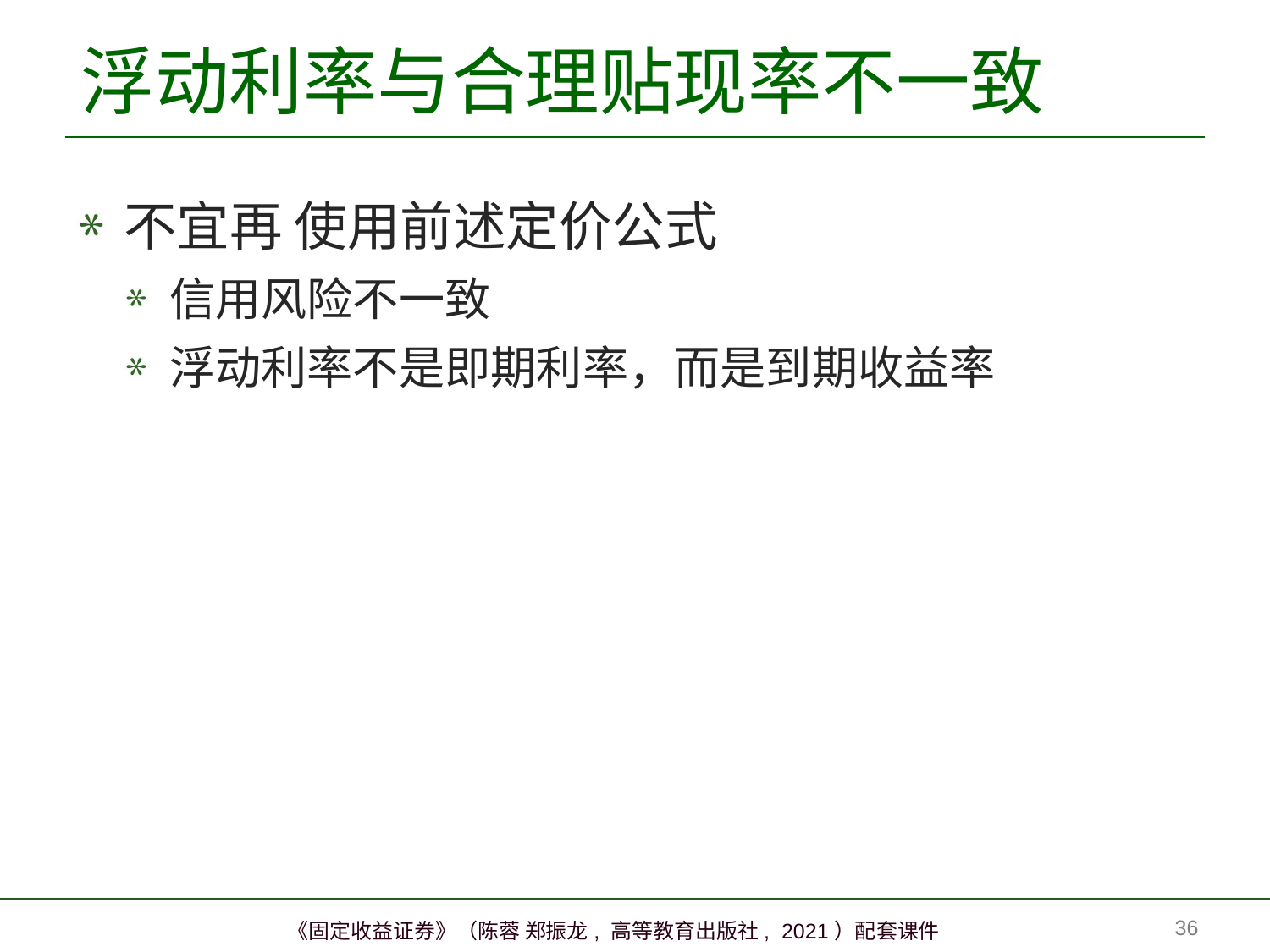

# 浮动利率与合理贴现率不一致
不宜再 使用前述定价公式
信用风险不一致
浮动利率不是即期利率，而是到期收益率

36